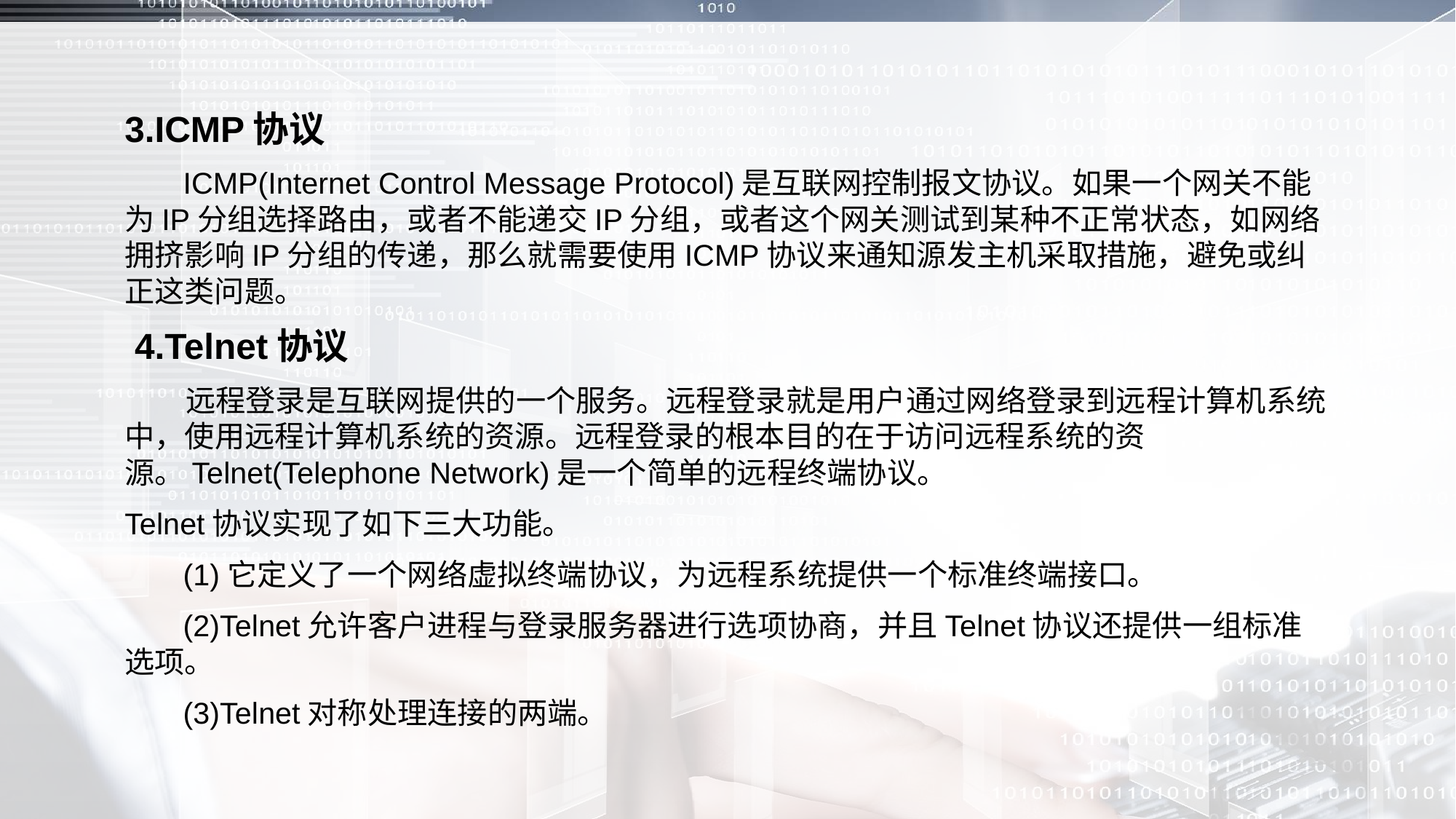

3.ICMP协议
       ICMP(Internet Control Message Protocol)是互联网控制报文协议。如果一个网关不能为IP分组选择路由，或者不能递交IP分组，或者这个网关测试到某种不正常状态，如网络拥挤影响IP分组的传递，那么就需要使用ICMP协议来通知源发主机采取措施，避免或纠正这类问题。
 4.Telnet协议
        远程登录是互联网提供的一个服务。远程登录就是用户通过网络登录到远程计算机系统中，使用远程计算机系统的资源。远程登录的根本目的在于访问远程系统的资源。Telnet(Telephone Network)是一个简单的远程终端协议。
Telnet协议实现了如下三大功能。
       (1)它定义了一个网络虚拟终端协议，为远程系统提供一个标准终端接口。
       (2)Telnet允许客户进程与登录服务器进行选项协商，并且Telnet协议还提供一组标准选项。
       (3)Telnet对称处理连接的两端。